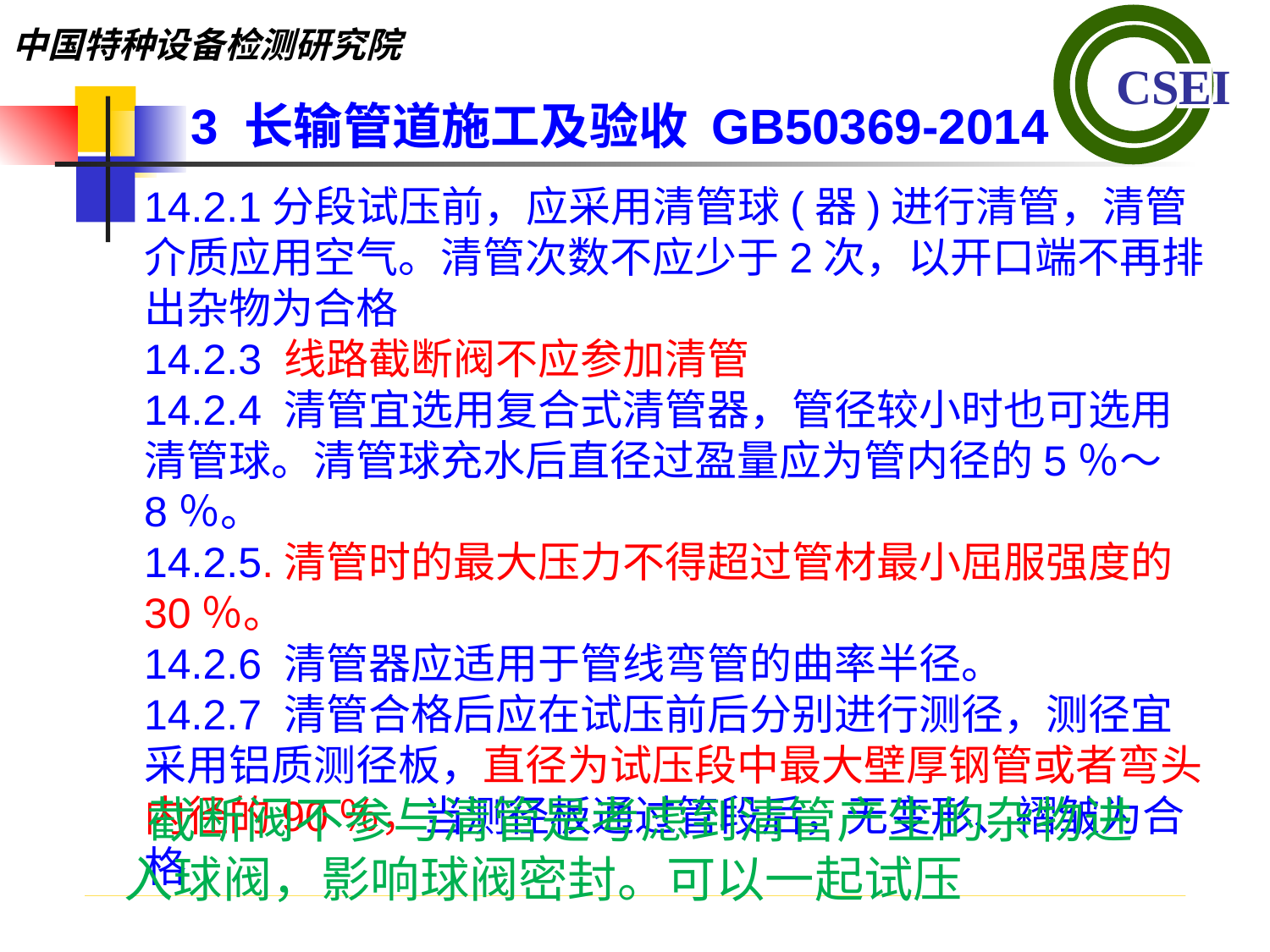

3 长输管道施工及验收 GB50369-2014
14.2.1分段试压前，应采用清管球(器)进行清管，清管介质应用空气。清管次数不应少于2次，以开口端不再排出杂物为合格
14.2.3 线路截断阀不应参加清管
14.2.4 清管宜选用复合式清管器，管径较小时也可选用清管球。清管球充水后直径过盈量应为管内径的5％～8％。
14.2.5.清管时的最大压力不得超过管材最小屈服强度的30％。
14.2.6 清管器应适用于管线弯管的曲率半径。
14.2.7 清管合格后应在试压前后分别进行测径，测径宜采用铝质测径板，直径为试压段中最大壁厚钢管或者弯头内径的90％，当测径板通过管段后，无变形、褶皱为合格
 截断阀不参与清管是考虑到清管产生的杂物进入球阀，影响球阀密封。可以一起试压